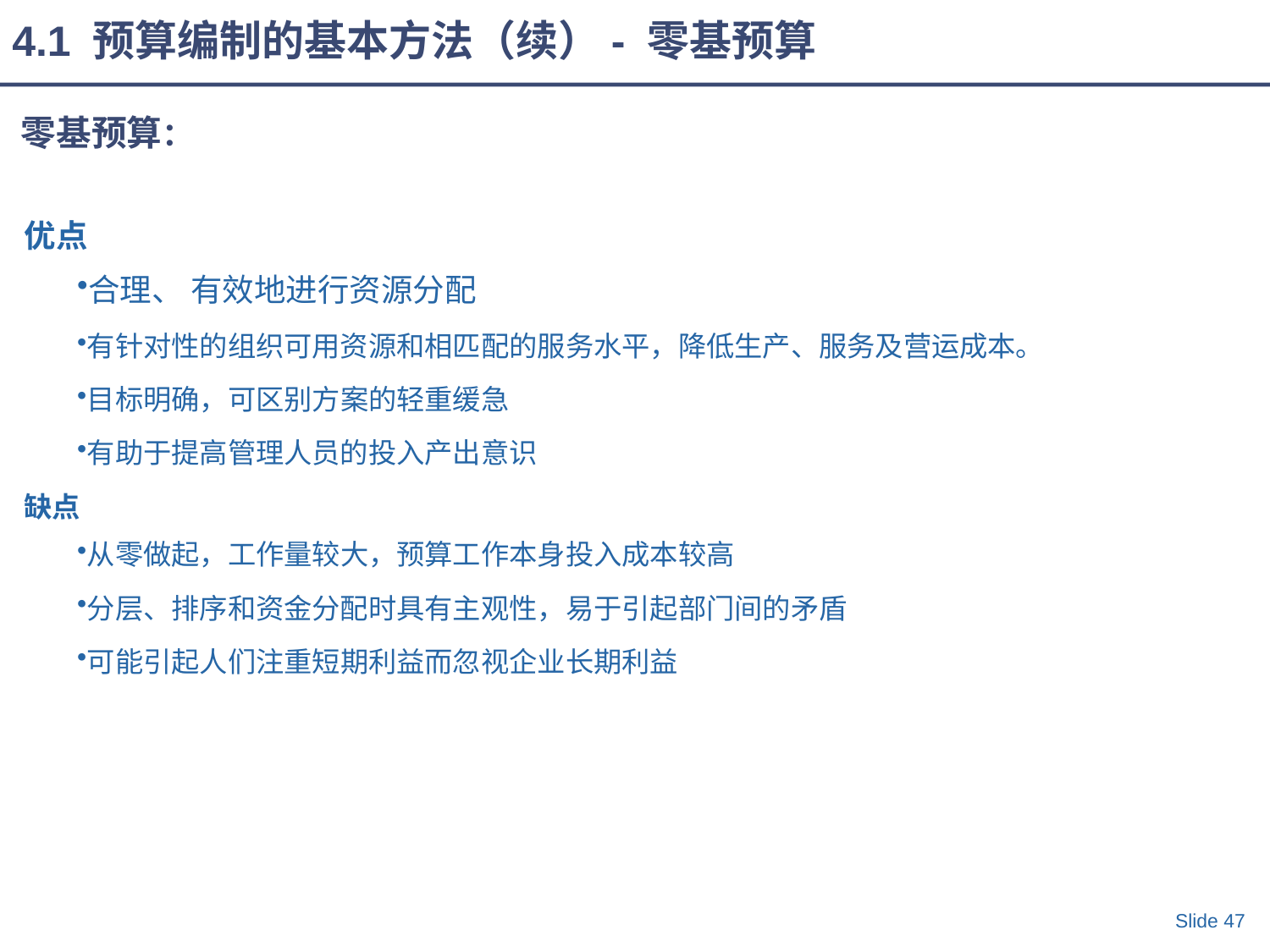

4.1 预算编制的基本方法（续）- 零基预算

零基预算：
优点
合理、 有效地进行资源分配
有针对性的组织可用资源和相匹配的服务水平，降低生产、服务及营运成本。
目标明确，可区别方案的轻重缓急
有助于提高管理人员的投入产出意识
缺点
从零做起，工作量较大，预算工作本身投入成本较高
分层、排序和资金分配时具有主观性，易于引起部门间的矛盾
可能引起人们注重短期利益而忽视企业长期利益

Slide 47